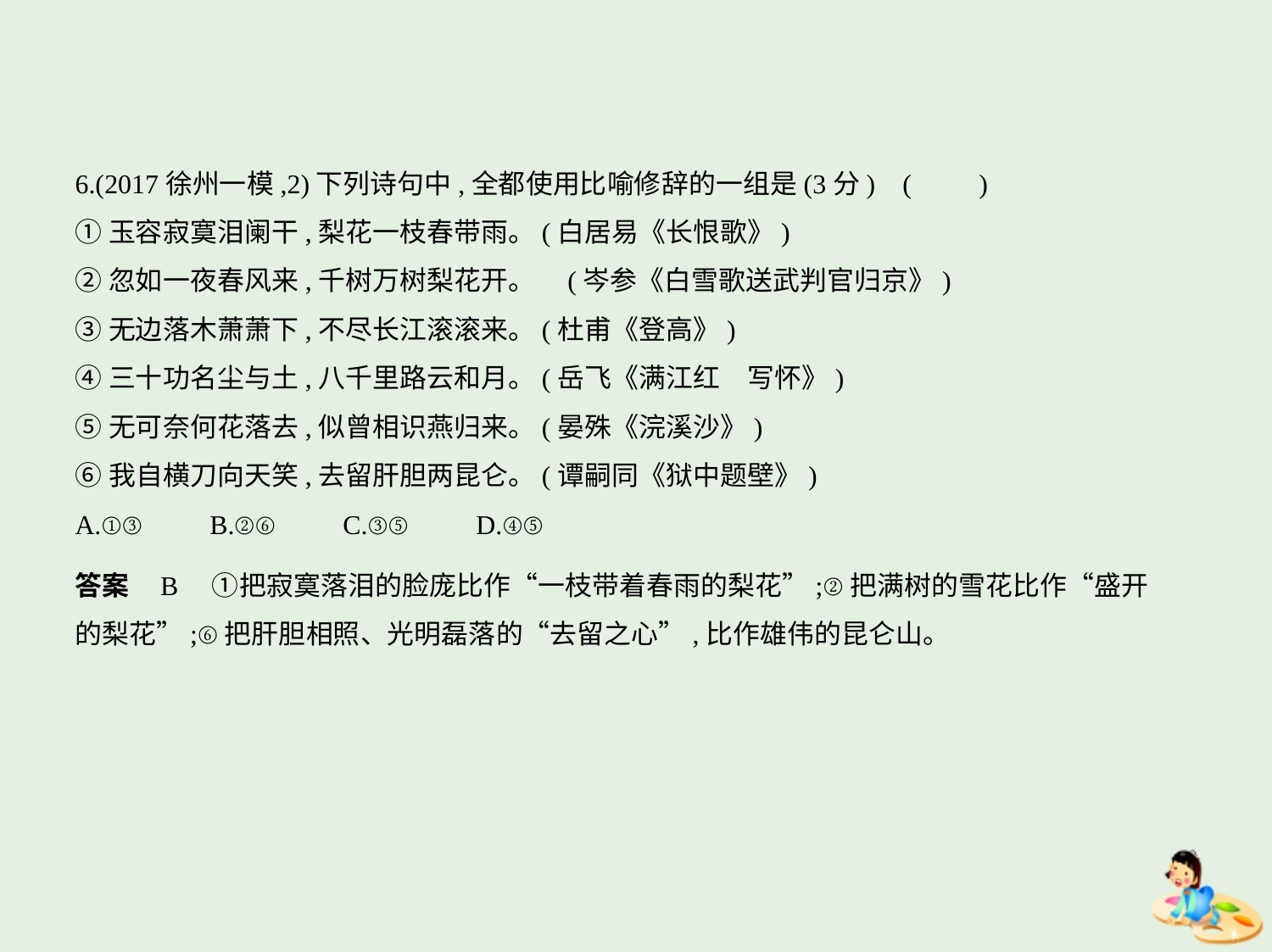

6.(2017徐州一模,2)下列诗句中,全都使用比喻修辞的一组是(3分) (　　)
①玉容寂寞泪阑干,梨花一枝春带雨。(白居易《长恨歌》)
②忽如一夜春风来,千树万树梨花开。 (岑参《白雪歌送武判官归京》)
③无边落木萧萧下,不尽长江滚滚来。(杜甫《登高》)
④三十功名尘与土,八千里路云和月。(岳飞《满江红　写怀》)
⑤无可奈何花落去,似曾相识燕归来。(晏殊《浣溪沙》)
⑥我自横刀向天笑,去留肝胆两昆仑。(谭嗣同《狱中题壁》)
A.①③　　B.②⑥　　C.③⑤　　D.④⑤
答案    B　①把寂寞落泪的脸庞比作“一枝带着春雨的梨花”;②把满树的雪花比作“盛开
的梨花”;⑥把肝胆相照、光明磊落的“去留之心”,比作雄伟的昆仑山。